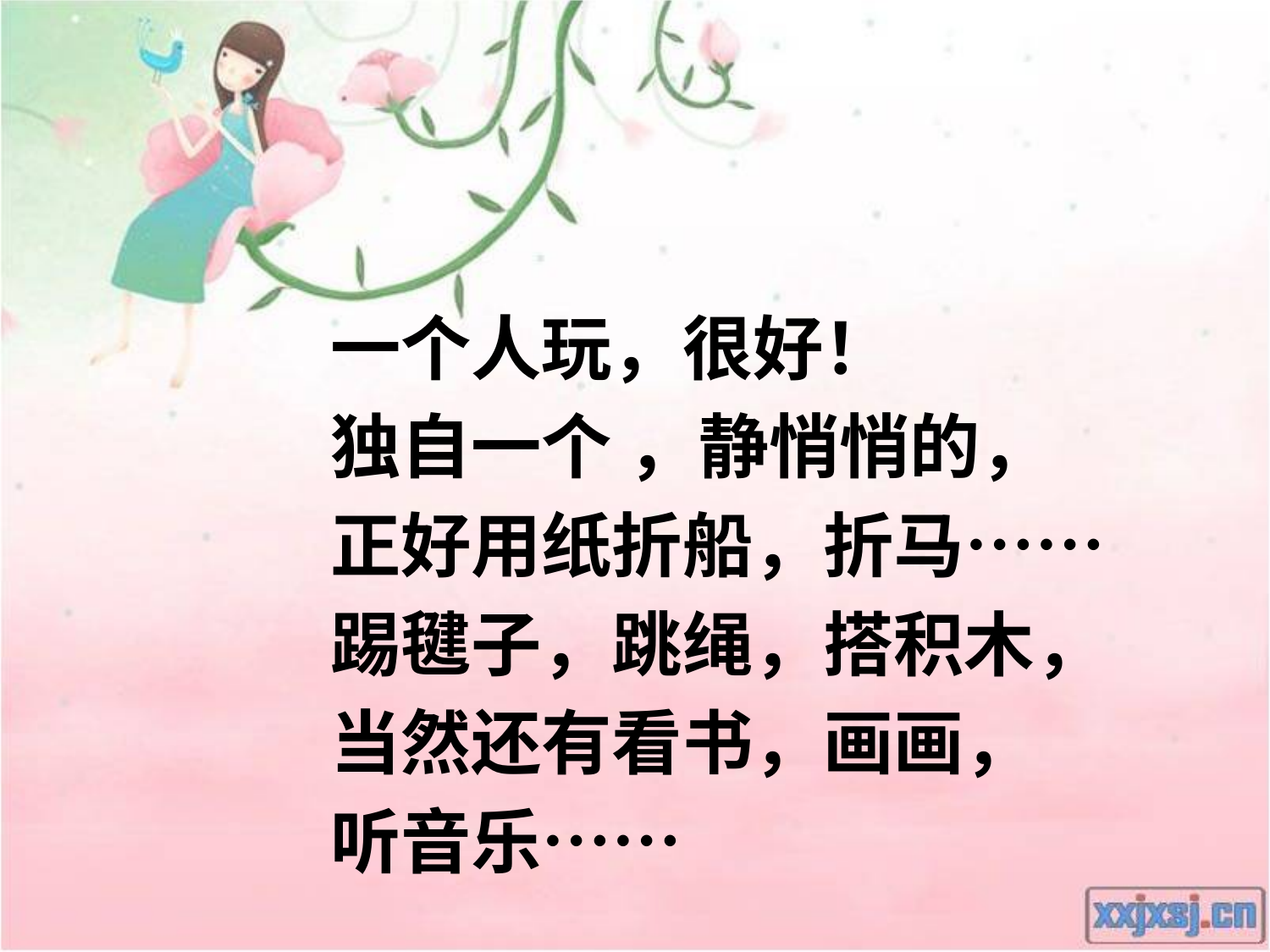

一个人玩，很好！
独自一个 ，静悄悄的，
正好用纸折船，折马……
踢毽子，跳绳，搭积木，
当然还有看书，画画，
听音乐……